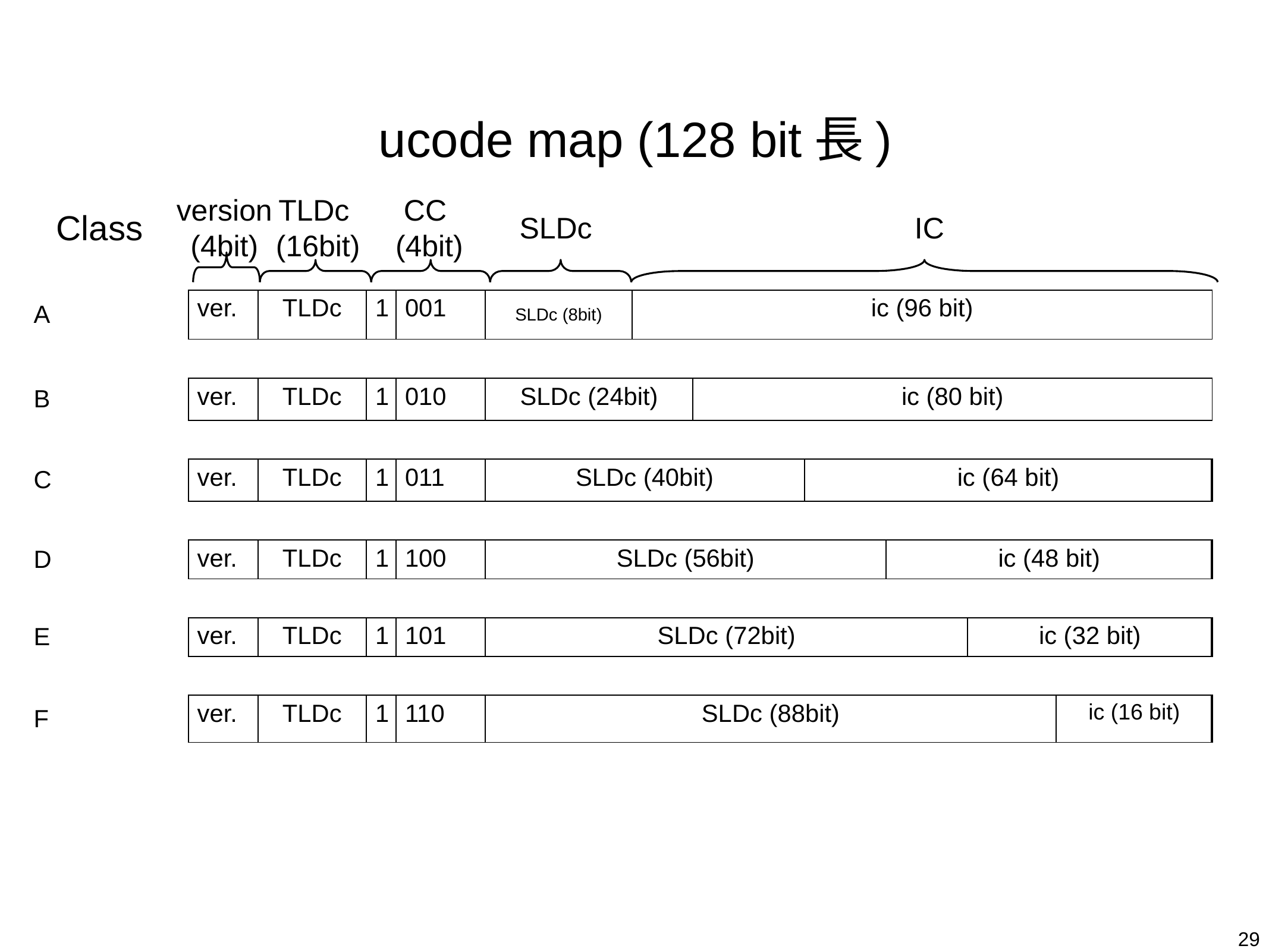

# ucode map (128 bit長)

version
(4bit)
TLDc
(16bit)
CC
(4bit)
SLDc
IC
Class

| A | ver. | TLDc | 1 | 001 | SLDc (8bit) | ic (96 bit) |  |  |  |  |  |
| --- | --- | --- | --- | --- | --- | --- | --- | --- | --- | --- | --- |
|  |  |  |  |  |  |  |  |  |  |  |  |
| B | ver. | TLDc | 1 | 010 | SLDc (24bit) |  | ic (80 bit) |  |  |  |  |
|  |  |  |  |  |  |  |  |  |  |  |  |
| C | ver. | TLDc | 1 | 011 | SLDc (40bit) |  |  | ic (64 bit) |  |  |  |
|  |  |  |  |  |  |  |  |  |  |  |  |
| D | ver. | TLDc | 1 | 100 | SLDc (56bit) |  |  |  | ic (48 bit) |  |  |
|  |  |  |  |  |  |  |  |  |  |  |  |
| E | ver. | TLDc | 1 | 101 | SLDc (72bit) |  |  |  |  | ic (32 bit) |  |
|  |  |  |  |  |  |  |  |  |  |  |  |
| F | ver. | TLDc | 1 | 110 | SLDc (88bit) |  |  |  |  |  | ic (16 bit) |
29